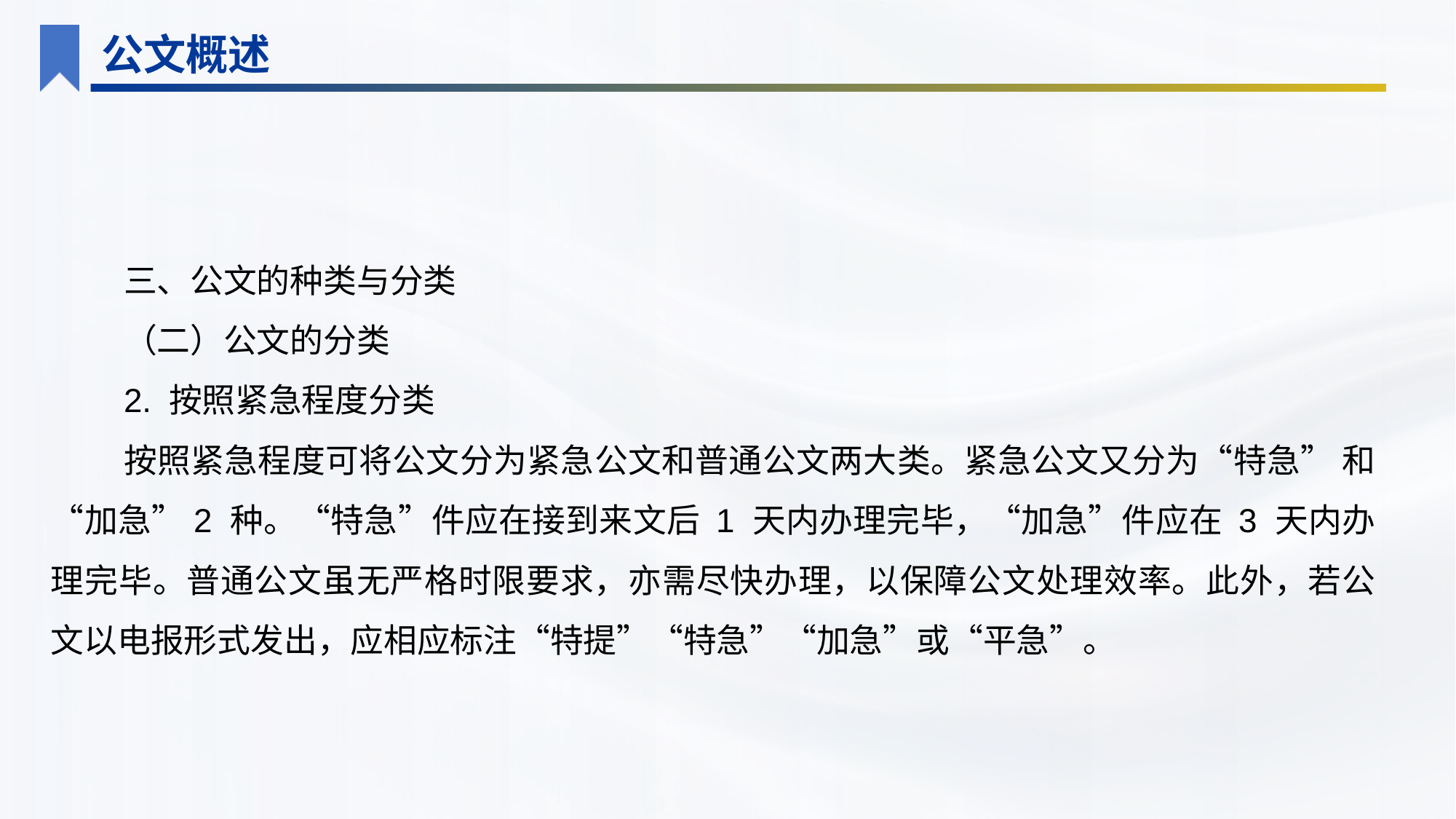

公文概述
三、公文的种类与分类
（二）公文的分类
2. 按照紧急程度分类
按照紧急程度可将公文分为紧急公文和普通公文两大类。紧急公文又分为“特急” 和“加急”2 种。“特急”件应在接到来文后 1 天内办理完毕，“加急”件应在 3 天内办理完毕。普通公文虽无严格时限要求，亦需尽快办理，以保障公文处理效率。此外，若公文以电报形式发出，应相应标注“特提”“特急”“加急”或“平急”。